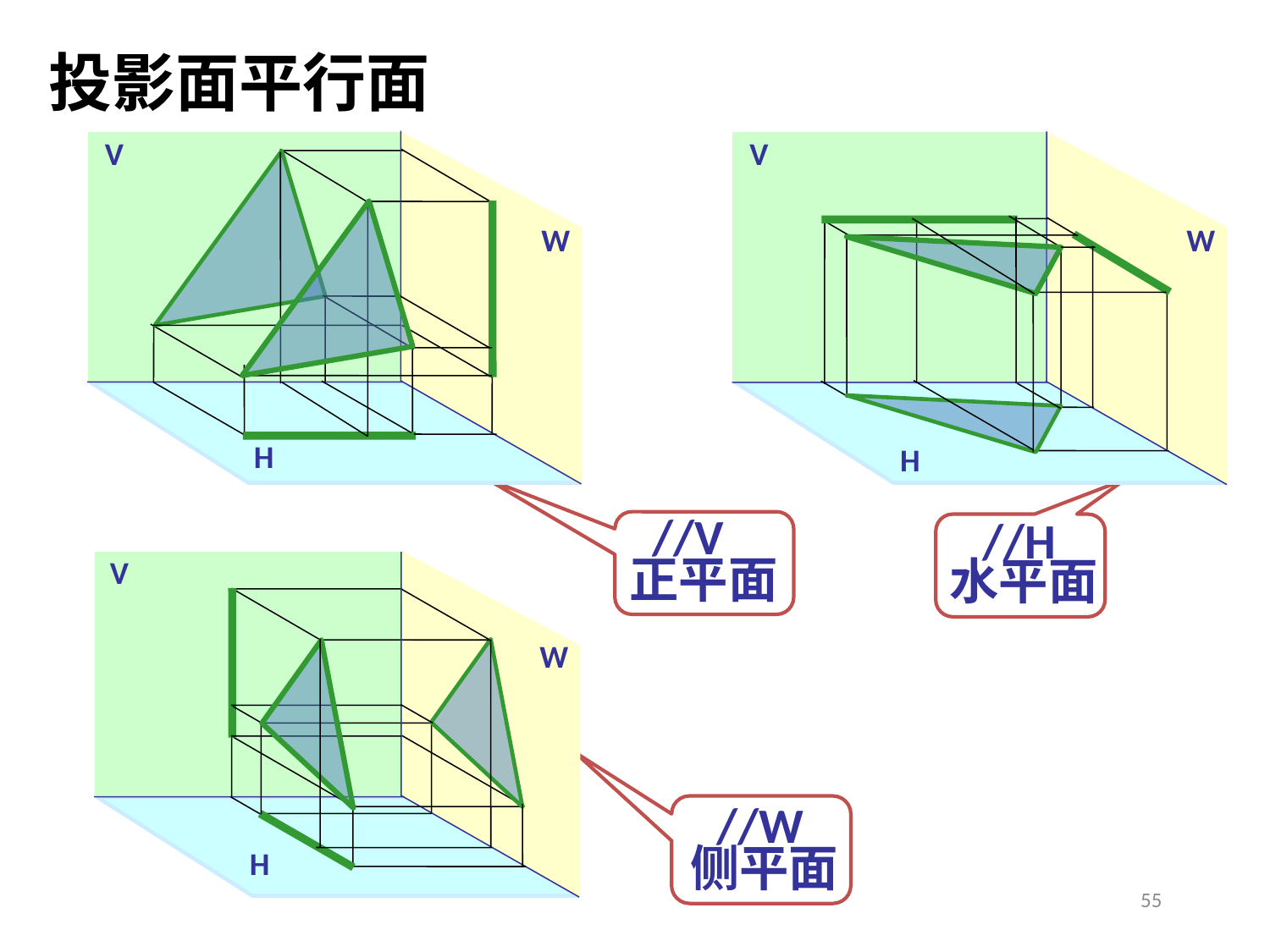

投影面平行面
V

W

H

V

W

H

//V
//H

正平面
水平面
V

W

H

//W

侧平面
55